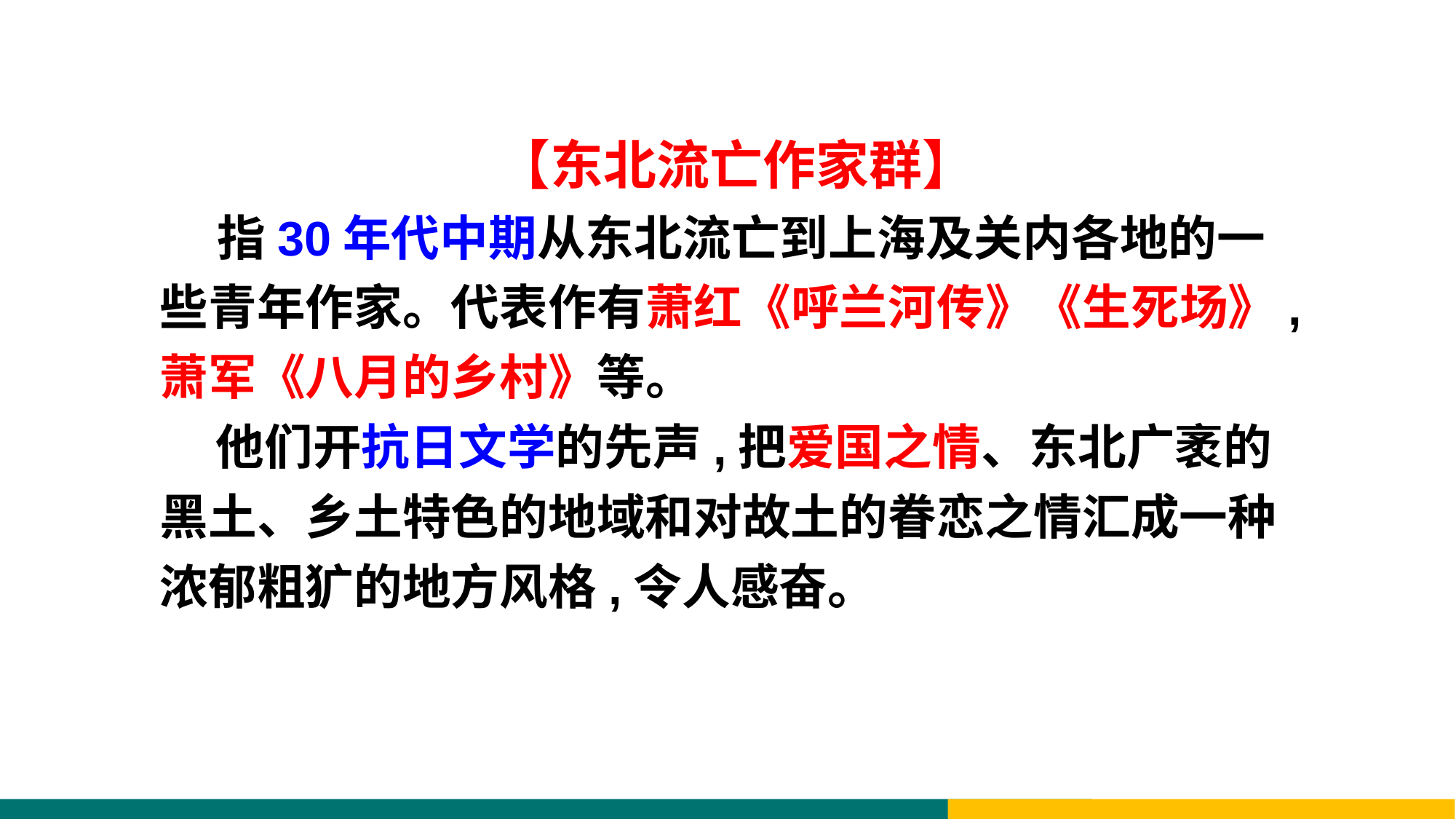

【东北流亡作家群】
     指30年代中期从东北流亡到上海及关内各地的一些青年作家。代表作有萧红《呼兰河传》《生死场》,萧军《八月的乡村》等。
    他们开抗日文学的先声,把爱国之情、东北广袤的黑土、乡土特色的地域和对故土的眷恋之情汇成一种浓郁粗犷的地方风格,令人感奋。